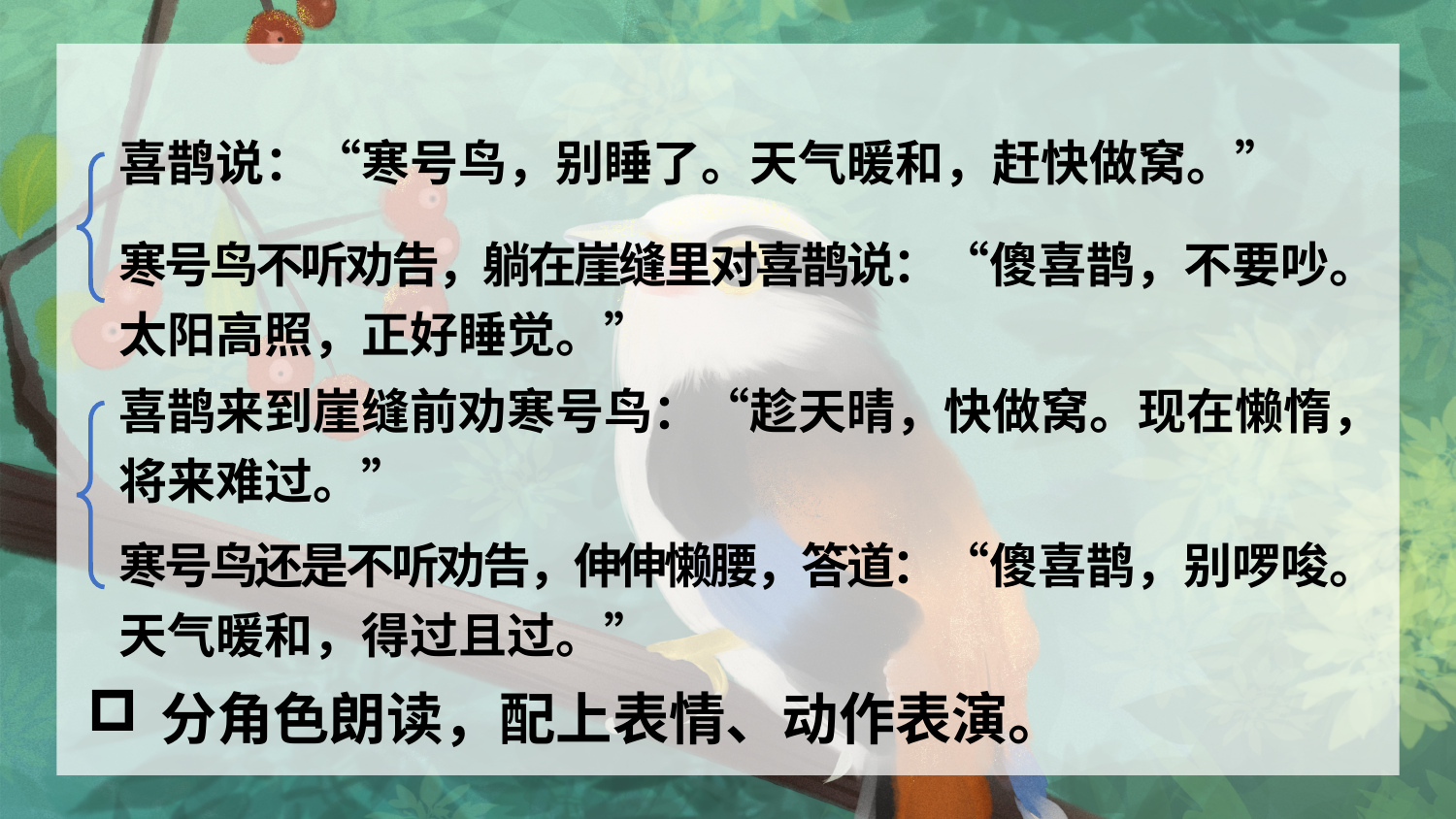

喜鹊说：“寒号鸟，别睡了。天气暖和，赶快做窝。”

寒号鸟不听劝告，躺在崖缝里对喜鹊说：“傻喜鹊，不要吵。太阳高照，正好睡觉。”
喜鹊来到崖缝前劝寒号鸟：“趁天晴，快做窝。现在懒惰，将来难过。”

寒号鸟还是不听劝告，伸伸懒腰，答道：“傻喜鹊，别啰唆。天气暖和，得过且过。”
分角色朗读，配上表情、动作表演。